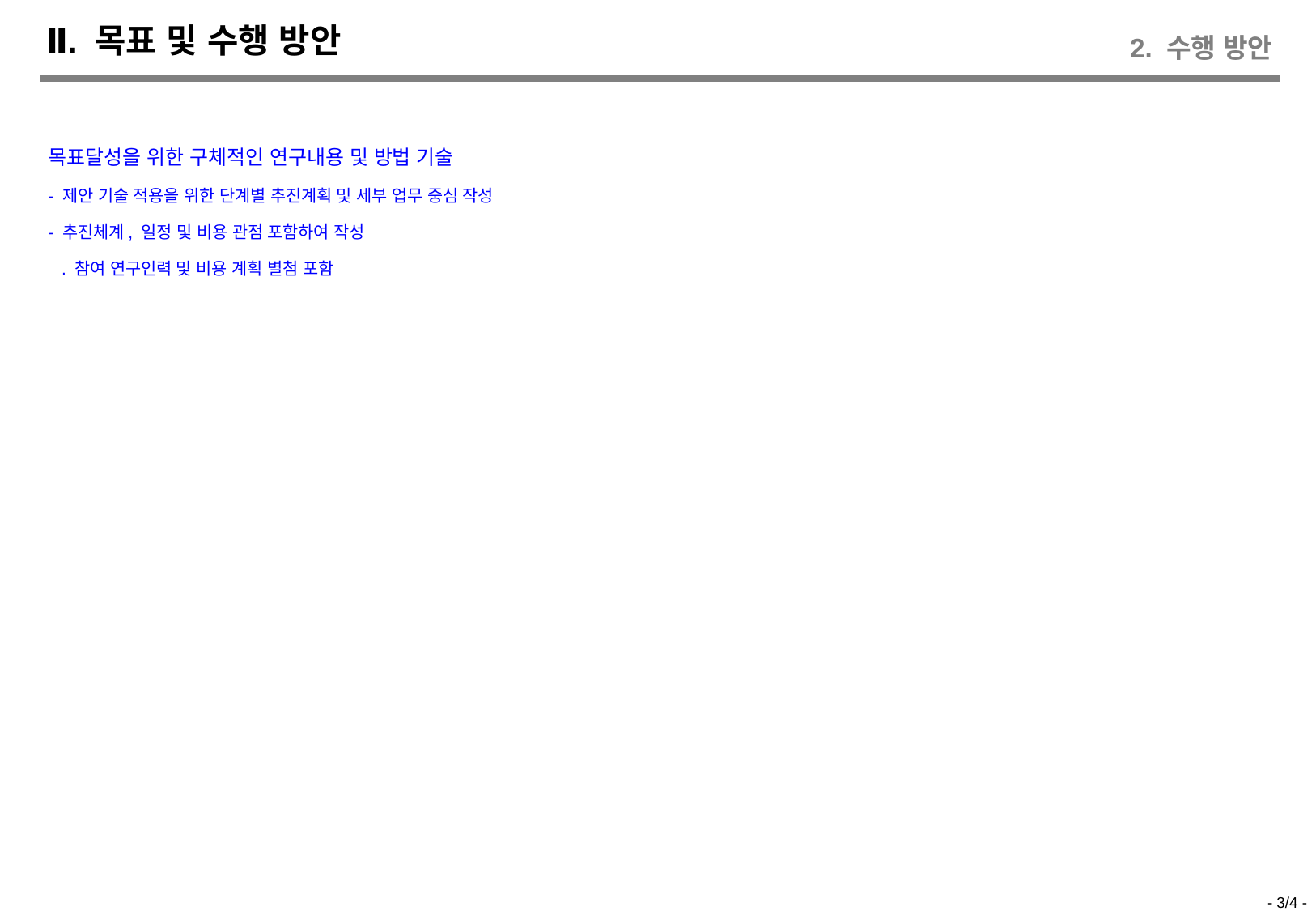

Ⅱ. 목표 및 수행 방안
2. 수행 방안
목표달성을 위한 구체적인 연구내용 및 방법 기술
- 제안 기술 적용을 위한 단계별 추진계획 및 세부 업무 중심 작성
- 추진체계, 일정 및 비용 관점 포함하여 작성
  . 참여 연구인력 및 비용 계획 별첨 포함
- 3/4 -